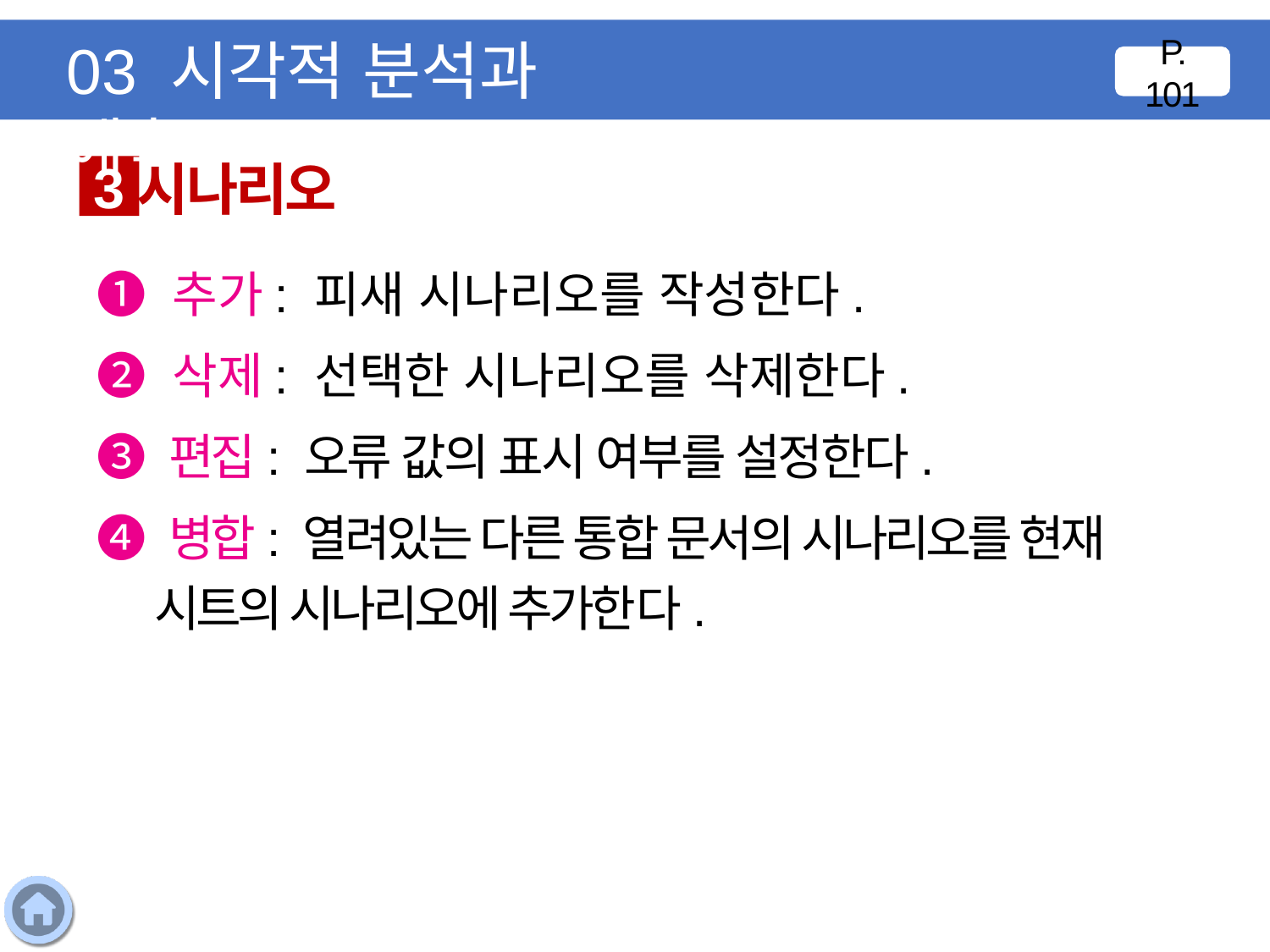

03 시각적 분석과 예측
P. 101
시나리오
3
❶ 추가: 피새 시나리오를 작성한다.
❷ 삭제: 선택한 시나리오를 삭제한다.
❸ 편집: 오류 값의 표시 여부를 설정한다.
❹ 병합: 열려있는 다른 통합 문서의 시나리오를 현재 시트의 시나리오에 추가한다.